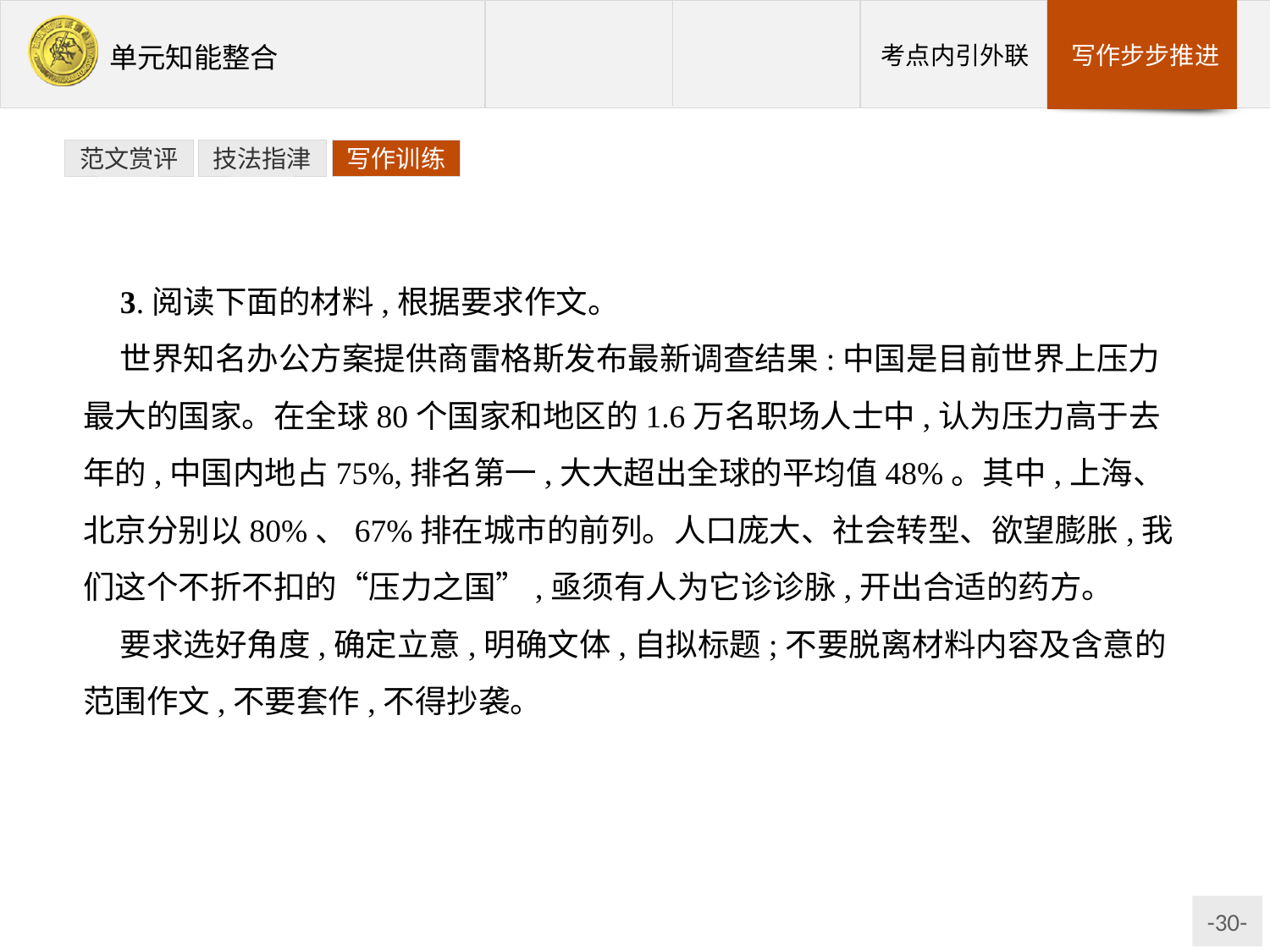

范文赏评
技法指津
写作训练
3.阅读下面的材料,根据要求作文。
世界知名办公方案提供商雷格斯发布最新调查结果:中国是目前世界上压力最大的国家。在全球80个国家和地区的1.6万名职场人士中,认为压力高于去年的,中国内地占75%,排名第一,大大超出全球的平均值48%。其中,上海、北京分别以80%、67%排在城市的前列。人口庞大、社会转型、欲望膨胀,我们这个不折不扣的“压力之国”,亟须有人为它诊诊脉,开出合适的药方。
要求选好角度,确定立意,明确文体,自拟标题;不要脱离材料内容及含意的范围作文,不要套作,不得抄袭。